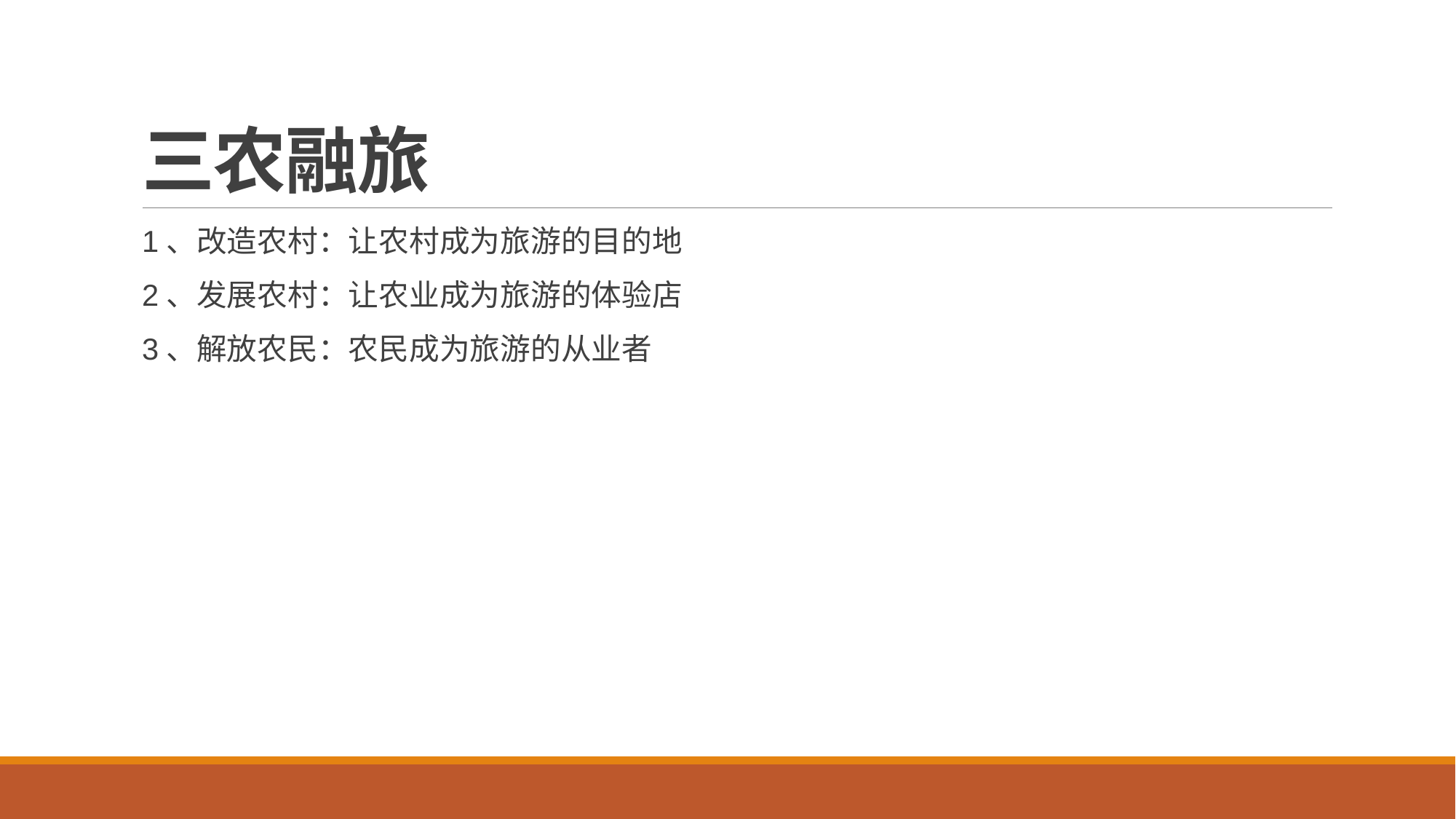

# 三农融旅
1、改造农村：让农村成为旅游的目的地
2、发展农村：让农业成为旅游的体验店
3、解放农民：农民成为旅游的从业者